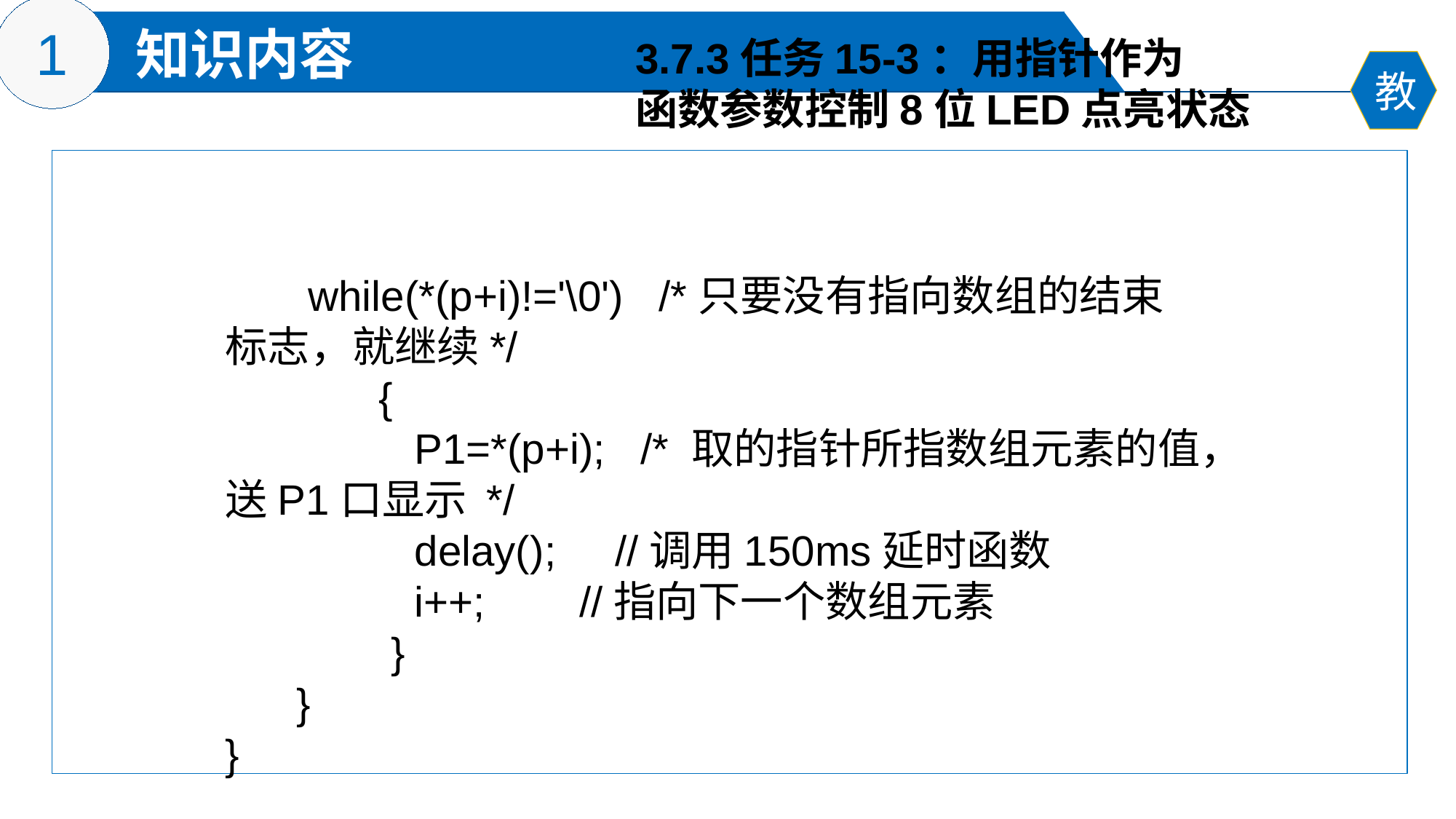

3.7.3任务15-3：用指针作为
函数参数控制8位LED点亮状态
       while(*(p+i)!='\0')   /*只要没有指向数组的结束标志，就继续*/
             {
                P1=*(p+i);   /* 取的指针所指数组元素的值，送P1口显示 */
                delay();     //调用150ms延时函数
                i++;        //指向下一个数组元素
              }
      }
}